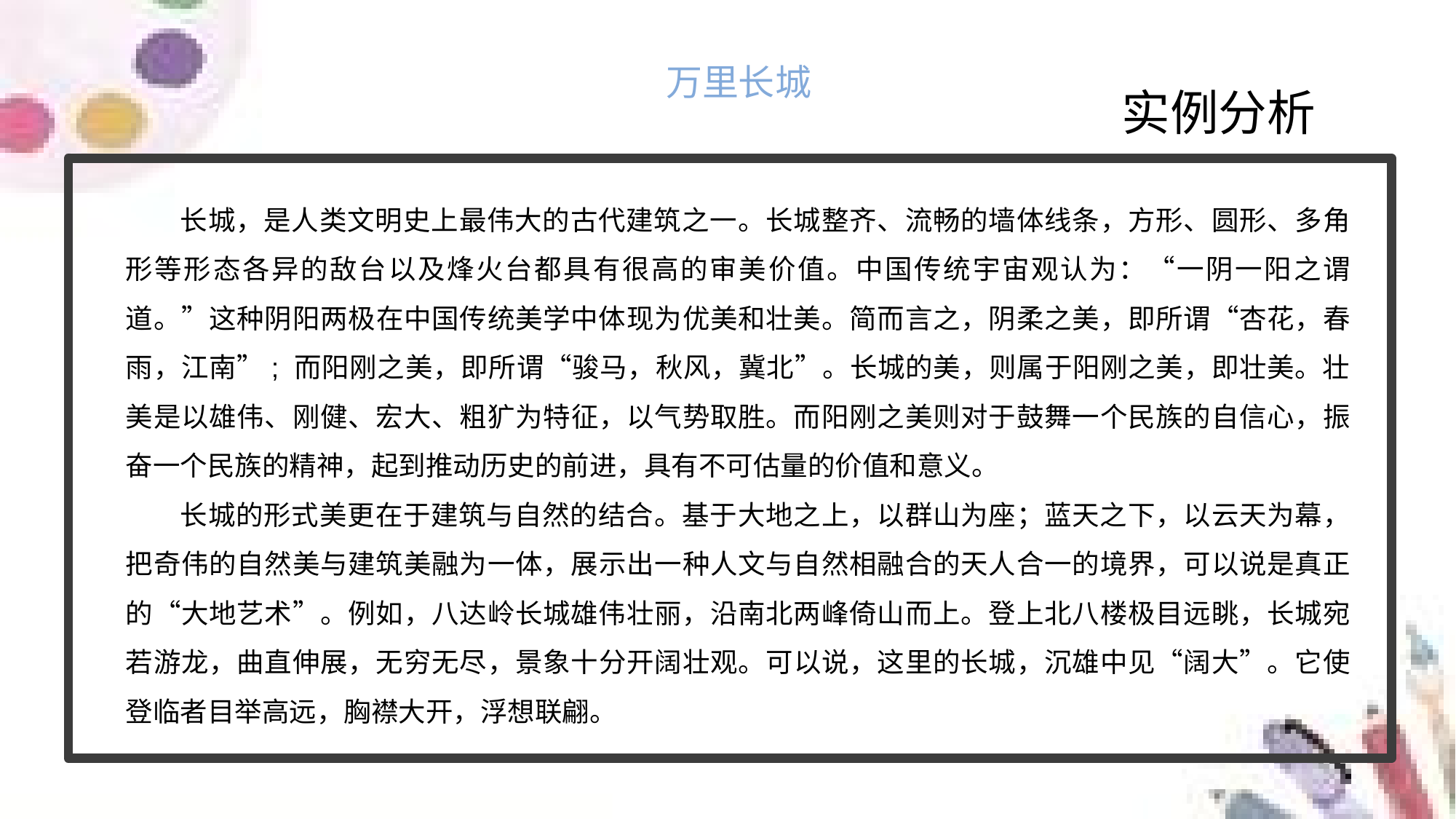

万里长城
实例分析

长城，是人类文明史上最伟大的古代建筑之一。长城整齐、流畅的墙体线条，方形、圆形、多角形等形态各异的敌台以及烽火台都具有很高的审美价值。中国传统宇宙观认为：“一阴一阳之谓道。”这种阴阳两极在中国传统美学中体现为优美和壮美。简而言之，阴柔之美，即所谓“杏花，春雨，江南”; 而阳刚之美，即所谓“骏马，秋风，冀北”。长城的美，则属于阳刚之美，即壮美。壮美是以雄伟、刚健、宏大、粗犷为特征，以气势取胜。而阳刚之美则对于鼓舞一个民族的自信心，振奋一个民族的精神，起到推动历史的前进，具有不可估量的价值和意义。
长城的形式美更在于建筑与自然的结合。基于大地之上，以群山为座；蓝天之下，以云天为幕，把奇伟的自然美与建筑美融为一体，展示出一种人文与自然相融合的天人合一的境界，可以说是真正的“大地艺术”。例如，八达岭长城雄伟壮丽，沿南北两峰倚山而上。登上北八楼极目远眺，长城宛若游龙，曲直伸展，无穷无尽，景象十分开阔壮观。可以说，这里的长城，沉雄中见“阔大”。它使登临者目举高远，胸襟大开，浮想联翩。